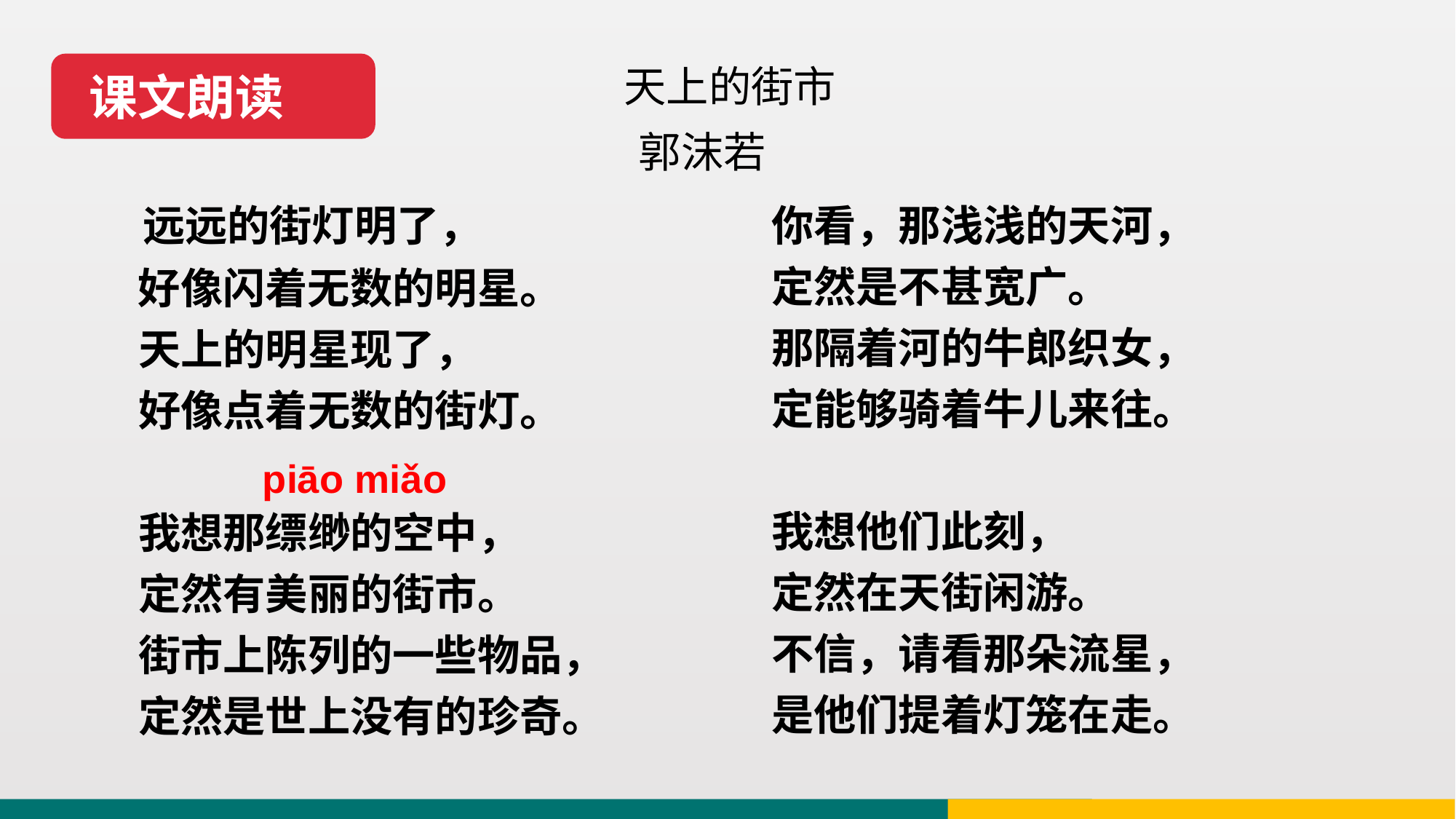

课文朗读
   天上的街市
    郭沫若

  远远的街灯明了，
  好像闪着无数的明星。
  天上的明星现了，
  好像点着无数的街灯。

  我想那缥缈的空中，
  定然有美丽的街市。
  街市上陈列的一些物品，
  定然是世上没有的珍奇。
你看，那浅浅的天河，
定然是不甚宽广。
那隔着河的牛郎织女，
定能够骑着牛儿来往。

我想他们此刻，
定然在天街闲游。
不信，请看那朵流星，
是他们提着灯笼在走。
piāo miǎo